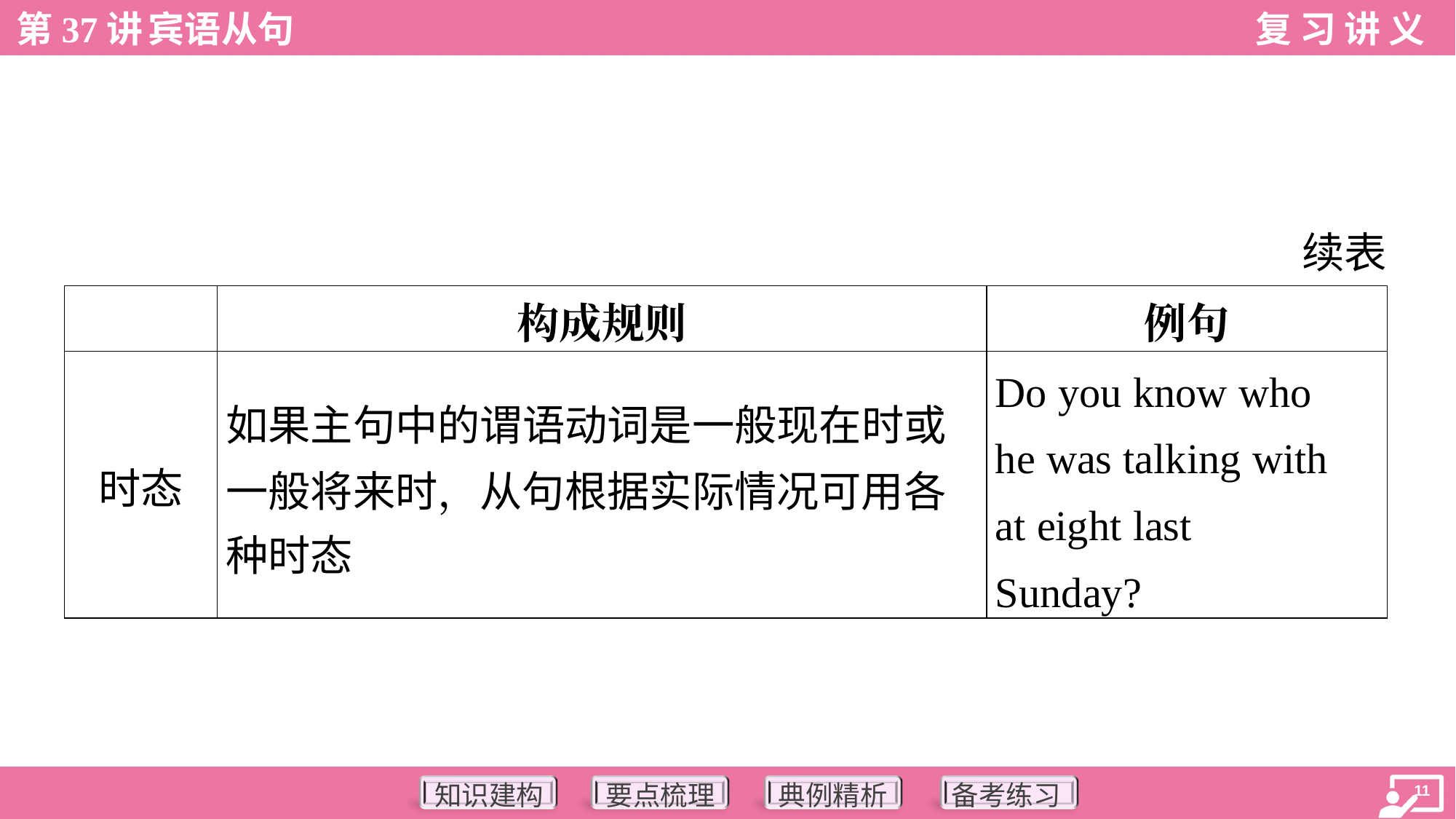

续表
|  | 构成规则 | 例句 |
| --- | --- | --- |
| 时态 | 如果主句中的谓语动词是一般现在时或 一般将来时，从句根据实际情况可用各 种时态 | Do you know who he was talking with at eight last Sunday? |